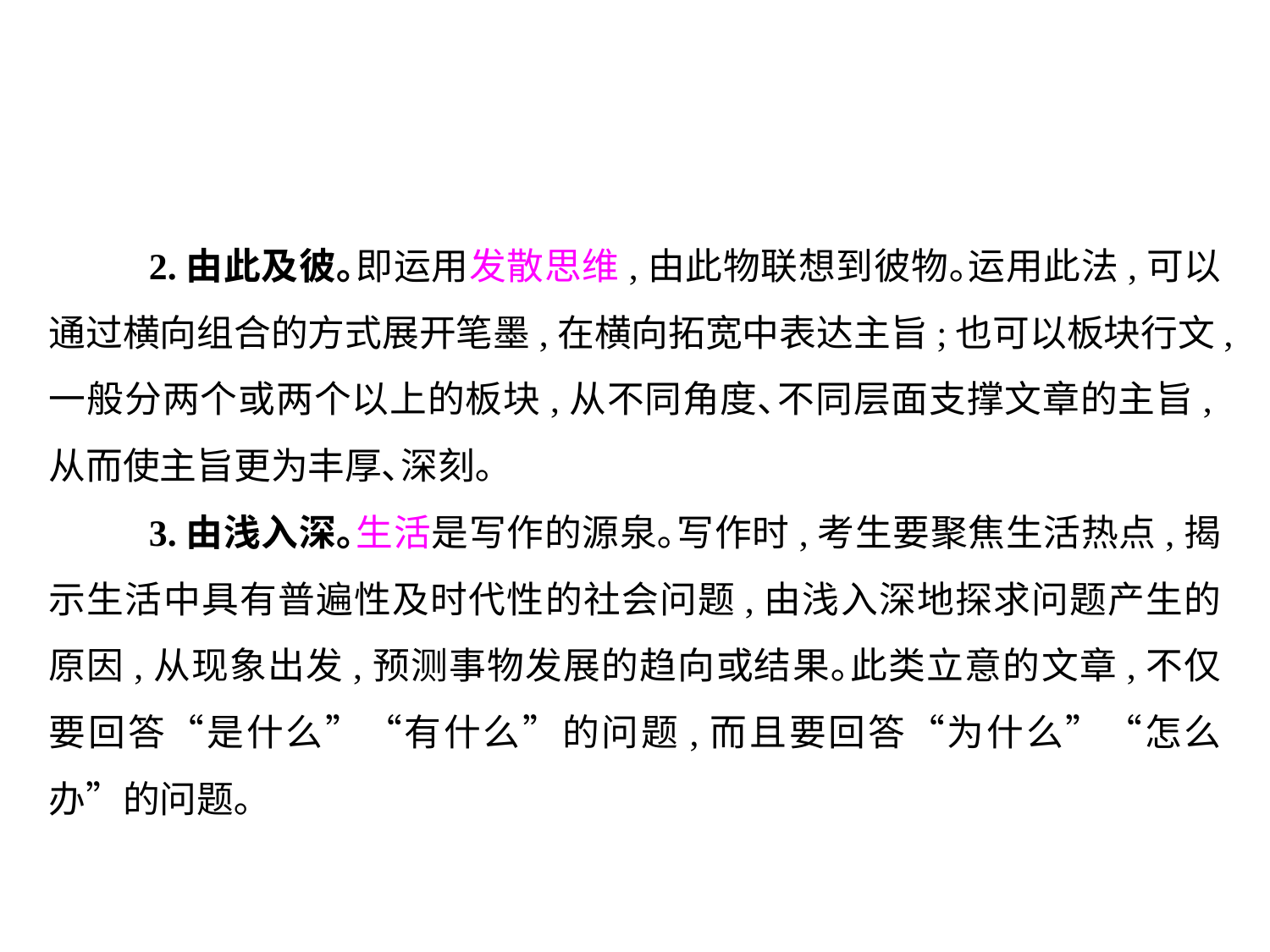

2.由此及彼｡即运用发散思维,由此物联想到彼物｡运用此法,可以通过横向组合的方式展开笔墨,在横向拓宽中表达主旨;也可以板块行文,一般分两个或两个以上的板块,从不同角度､不同层面支撑文章的主旨,从而使主旨更为丰厚､深刻｡
3.由浅入深｡生活是写作的源泉｡写作时,考生要聚焦生活热点,揭示生活中具有普遍性及时代性的社会问题,由浅入深地探求问题产生的原因,从现象出发,预测事物发展的趋向或结果｡此类立意的文章,不仅要回答“是什么”“有什么”的问题,而且要回答“为什么”“怎么办”的问题｡